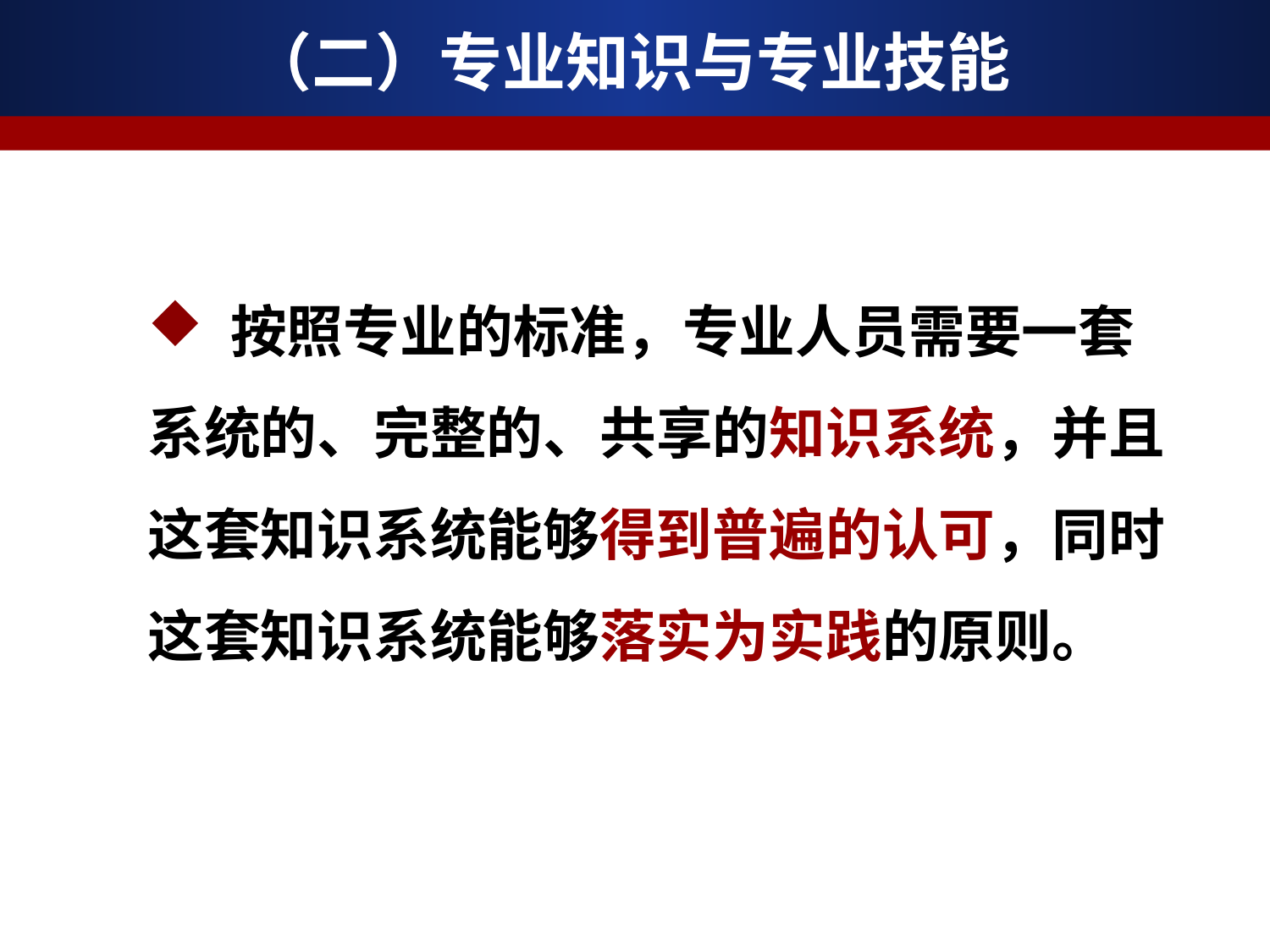

# （二）专业知识与专业技能
 按照专业的标准，专业人员需要一套系统的、完整的、共享的知识系统，并且这套知识系统能够得到普遍的认可，同时这套知识系统能够落实为实践的原则。